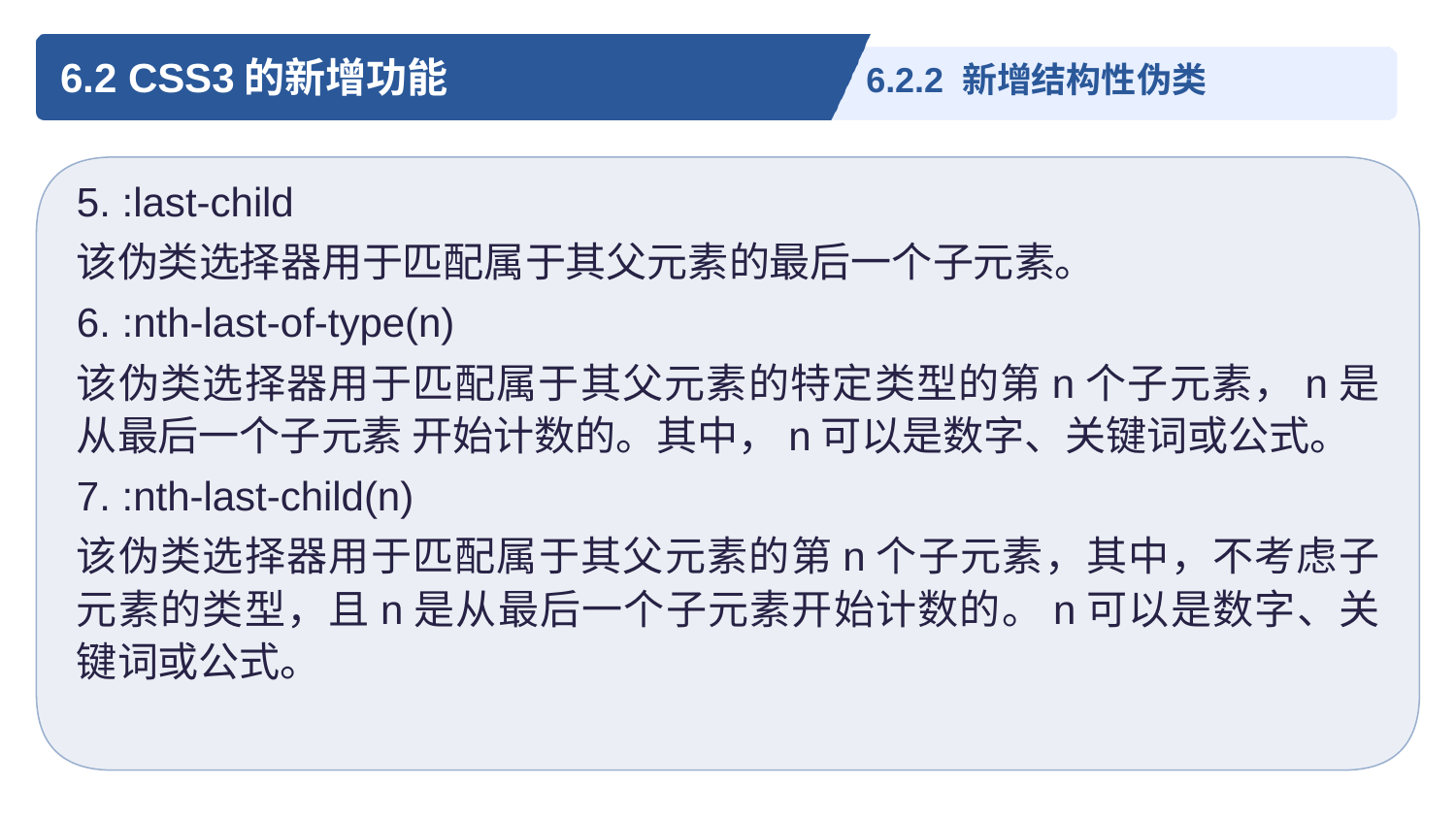

6.2 CSS3的新增功能
6.2.2 新增结构性伪类

5. :last-child
该伪类选择器用于匹配属于其父元素的最后一个子元素。
6. :nth-last-of-type(n)
该伪类选择器用于匹配属于其父元素的特定类型的第n个子元素，n是从最后一个子元素 开始计数的。其中，n可以是数字、关键词或公式。
7. :nth-last-child(n)
该伪类选择器用于匹配属于其父元素的第n个子元素，其中，不考虑子元素的类型，且n是从最后一个子元素开始计数的。n可以是数字、关键词或公式。